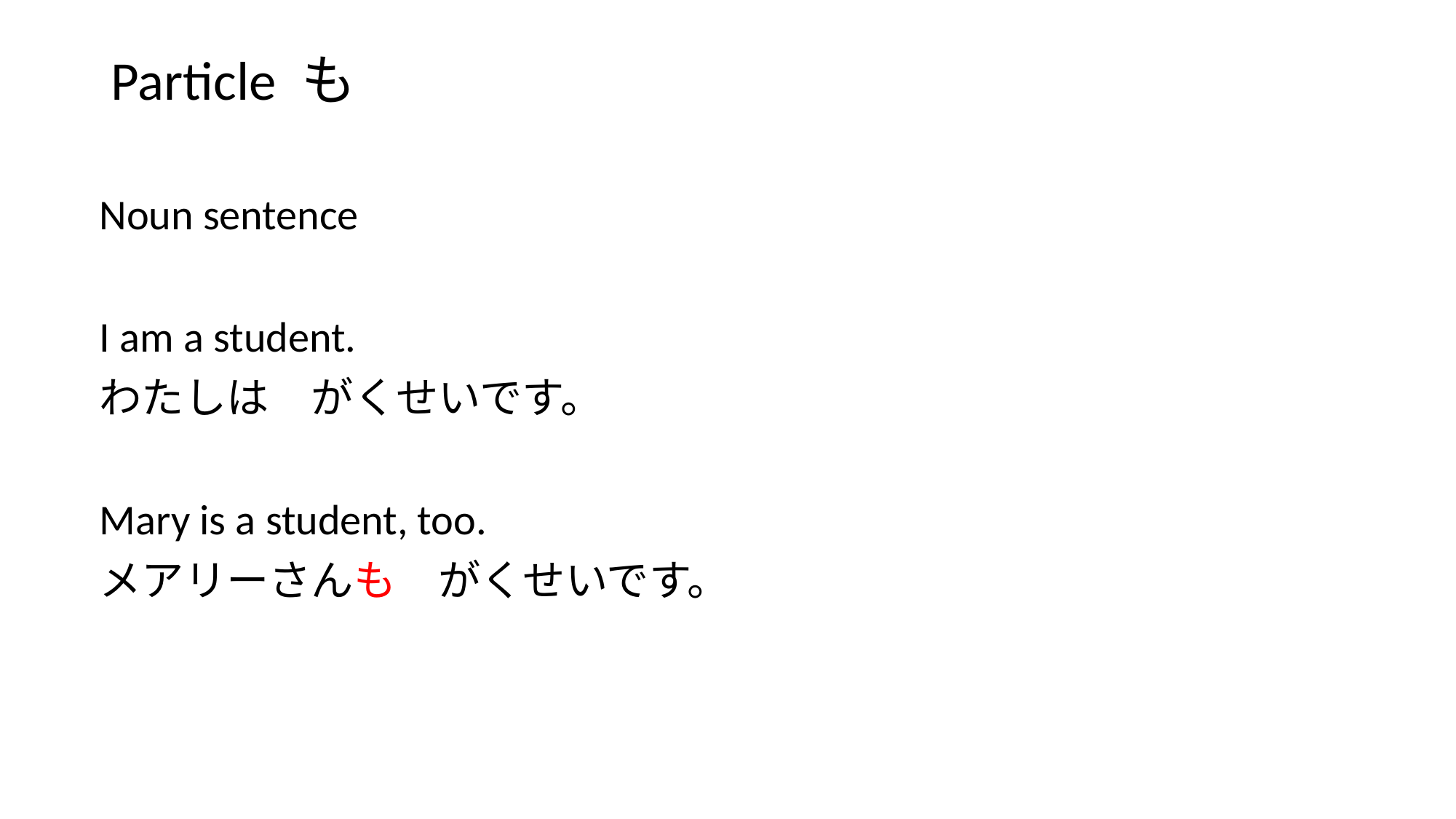

# Particle も

Noun sentence

I am a student.
わたしは　がくせいです。

Mary is a student, too.
メアリーさんも　がくせいです。